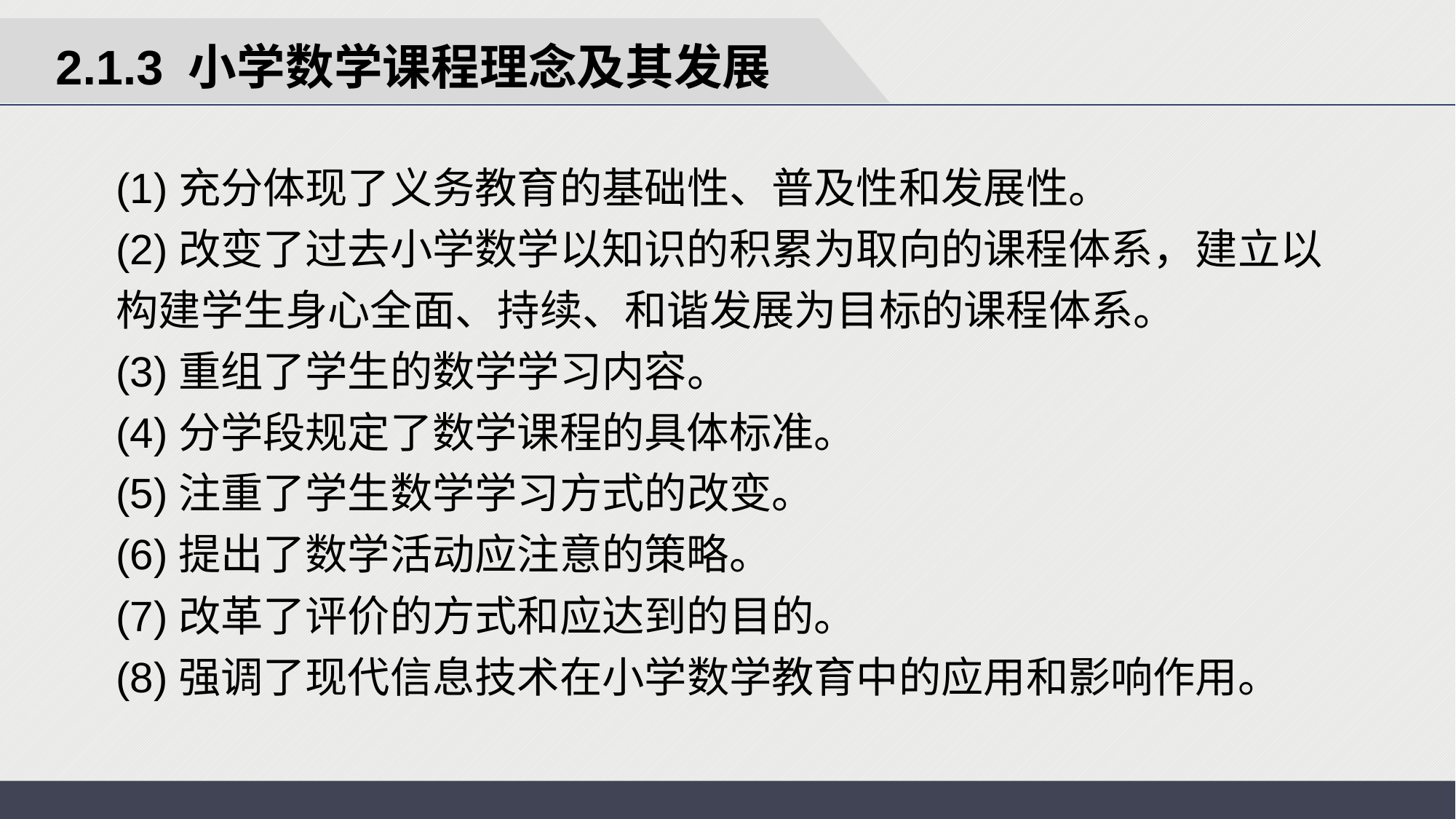

2.1.3 小学数学课程理念及其发展
(1)充分体现了义务教育的基础性、普及性和发展性。
(2)改变了过去小学数学以知识的积累为取向的课程体系，建立以构建学生身心全面、持续、和谐发展为目标的课程体系。
(3)重组了学生的数学学习内容。
(4)分学段规定了数学课程的具体标准。
(5)注重了学生数学学习方式的改变。
(6)提出了数学活动应注意的策略。
(7)改革了评价的方式和应达到的目的。
(8)强调了现代信息技术在小学数学教育中的应用和影响作用。